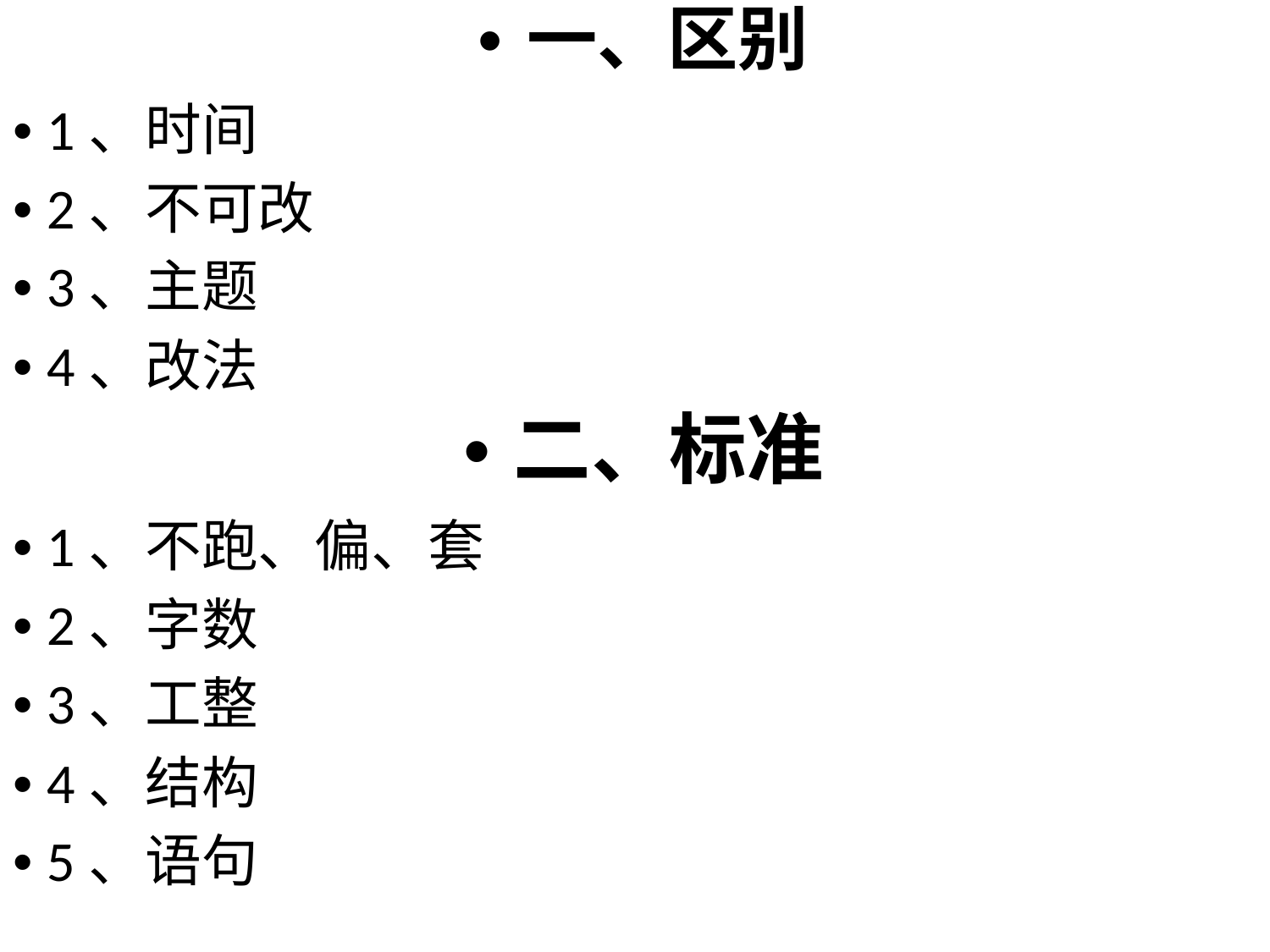

•一、区别
• 1、时间
• 2、不可改
• 3、主题
• 4、改法
•二、标准
• 1、不跑、偏、套
• 2、字数
• 3、工整
• 4、结构
• 5、语句